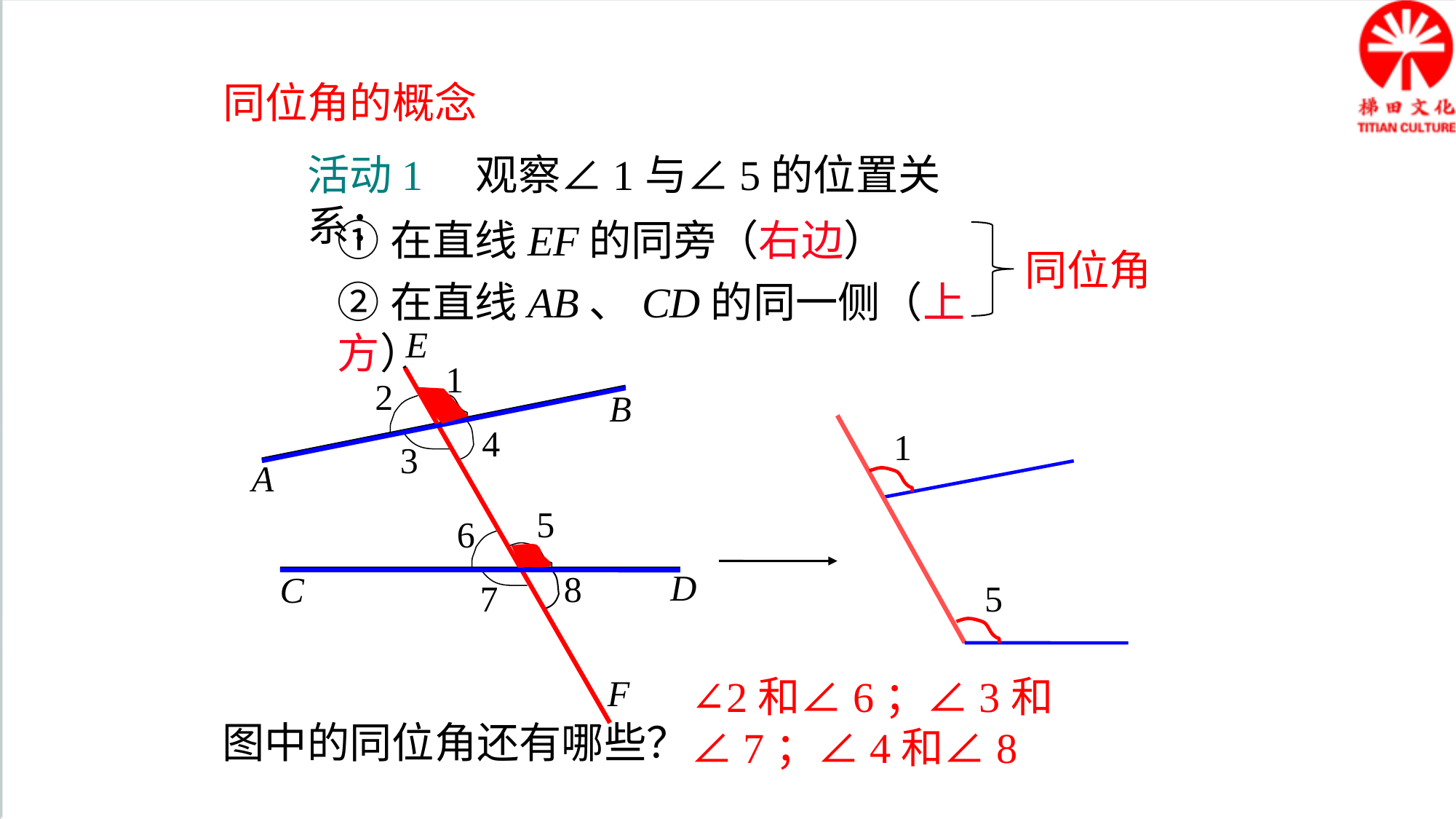

同位角的概念
活动1    观察∠1与∠5的位置关系：
①在直线EF的同旁（右边）

同位角
②在直线AB、CD的同一侧（上方）
E
1

2
B

4

1

5

3

A
5
6

D
8
C

7
F
∠2和∠6；∠3和∠7；∠4和∠8
图中的同位角还有哪些？